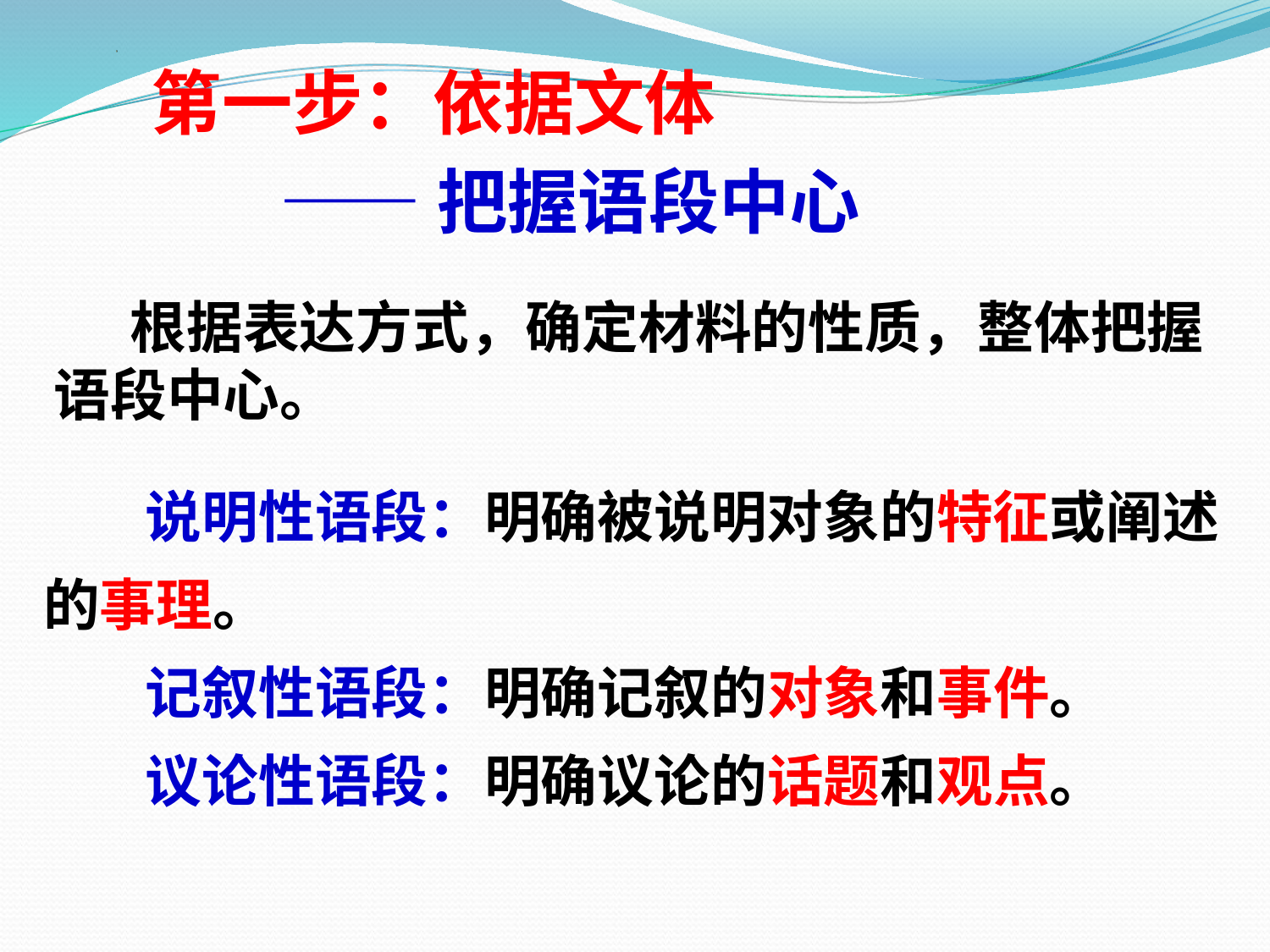

第一步：依据文体
              ——把握语段中心
  根据表达方式，确定材料的性质，整体把握语段中心。

    说明性语段：明确被说明对象的特征或阐述的事理。
    记叙性语段：明确记叙的对象和事件。
    议论性语段：明确议论的话题和观点。